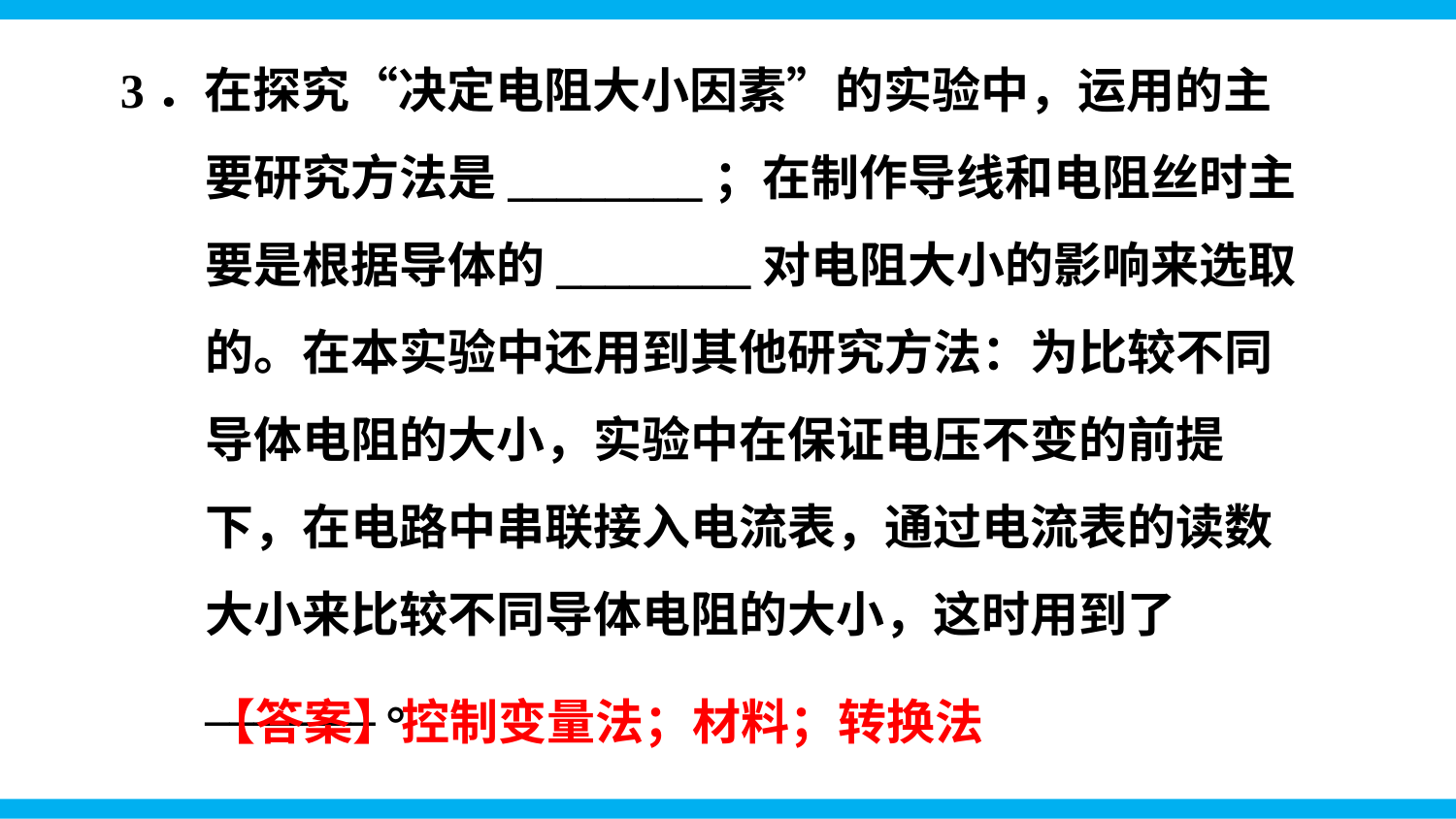

3．在探究“决定电阻大小因素”的实验中，运用的主要研究方法是________；在制作导线和电阻丝时主要是根据导体的________对电阻大小的影响来选取的。在本实验中还用到其他研究方法：为比较不同导体电阻的大小，实验中在保证电压不变的前提下，在电路中串联接入电流表，通过电流表的读数大小来比较不同导体电阻的大小，这时用到了_______。
【答案】控制变量法；材料；转换法